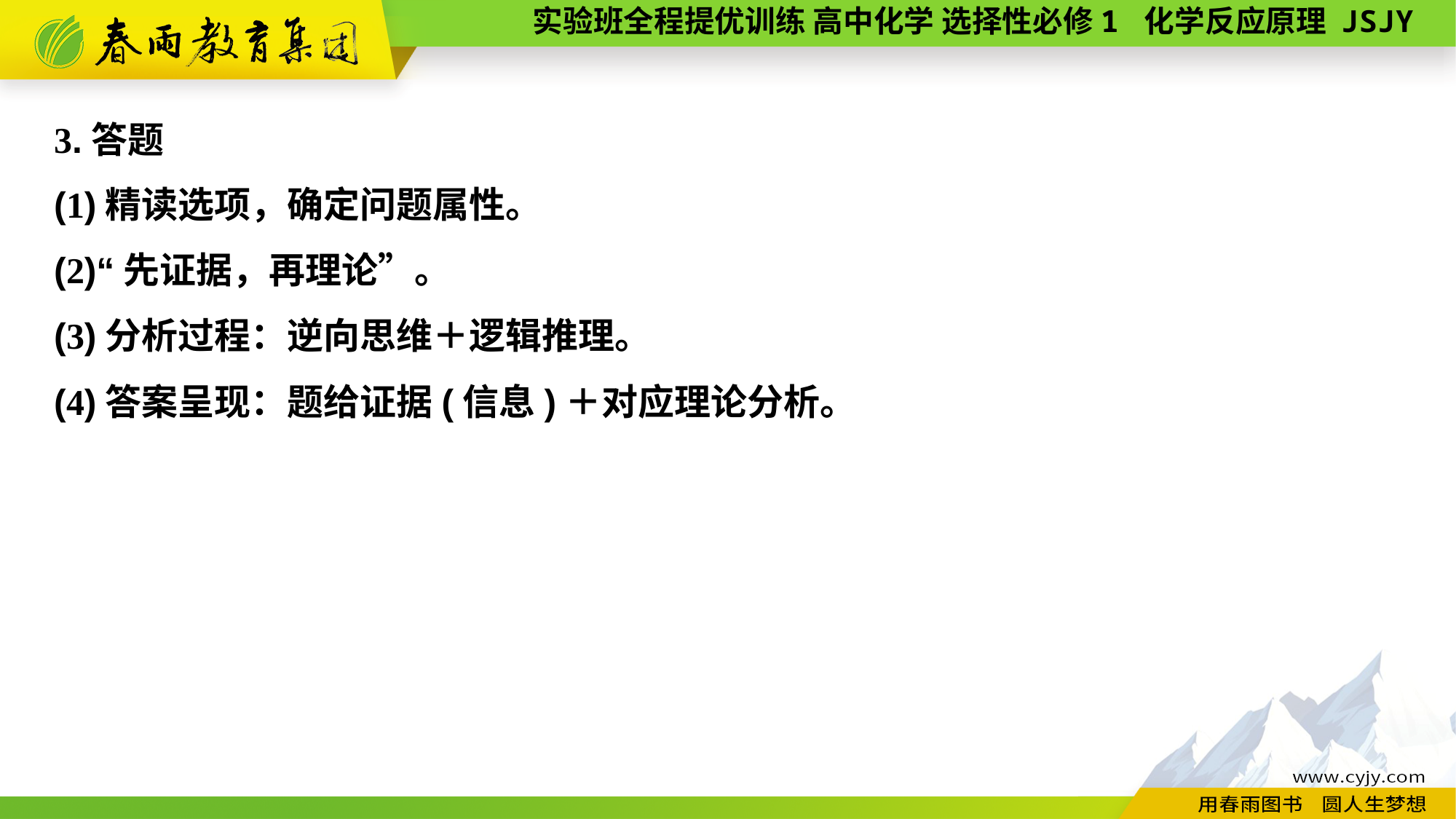

3.答题
(1)精读选项，确定问题属性。
(2)“先证据，再理论”。
(3)分析过程：逆向思维＋逻辑推理。
(4)答案呈现：题给证据(信息)＋对应理论分析。